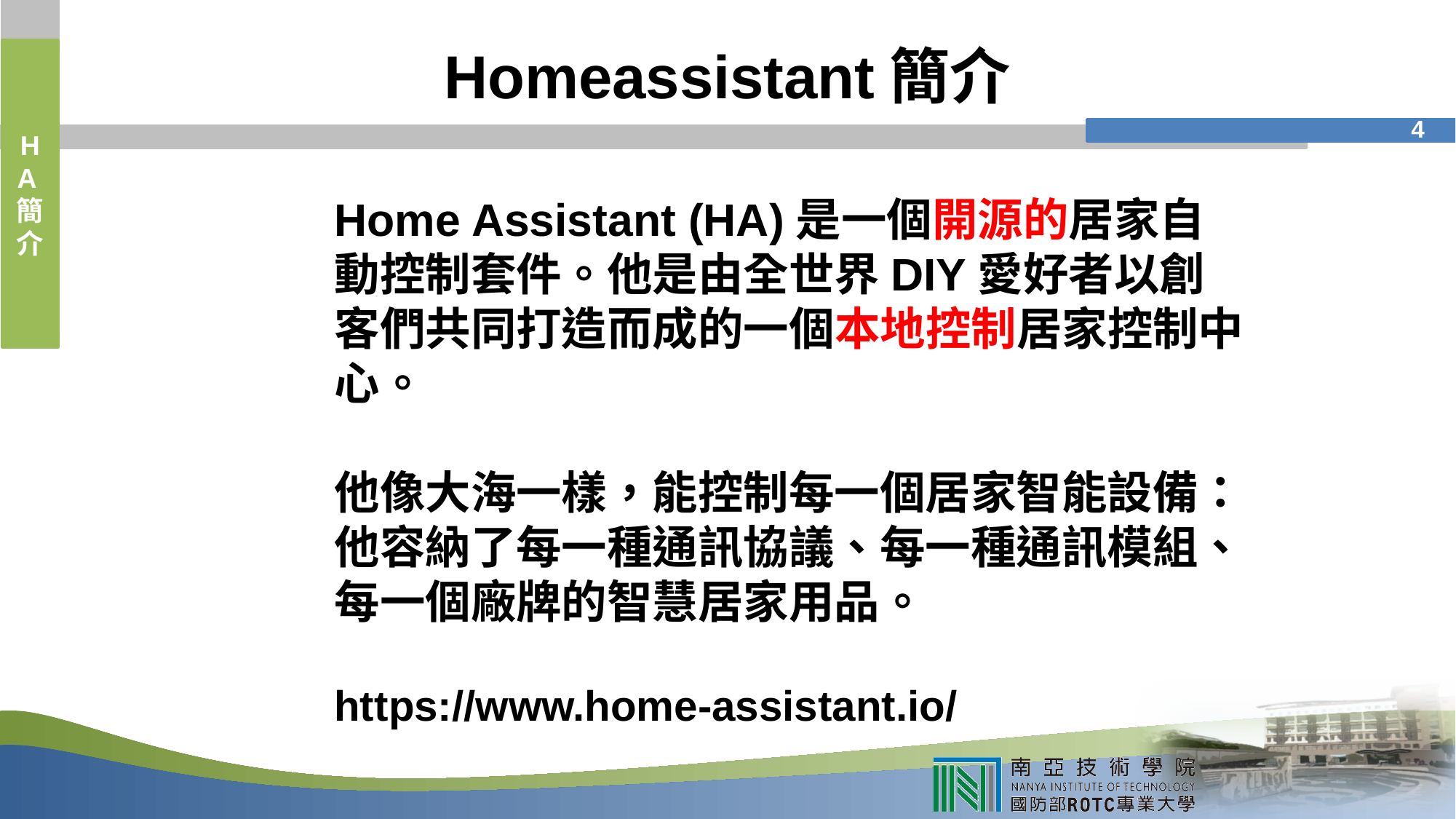

# Homeassistant簡介
HA簡介
4
Home Assistant (HA)是一個開源的居家自動控制套件。他是由全世界DIY愛好者以創客們共同打造而成的一個本地控制居家控制中心。

他像大海一樣，能控制每一個居家智能設備：他容納了每一種通訊協議、每一種通訊模組、每一個廠牌的智慧居家用品。

https://www.home-assistant.io/